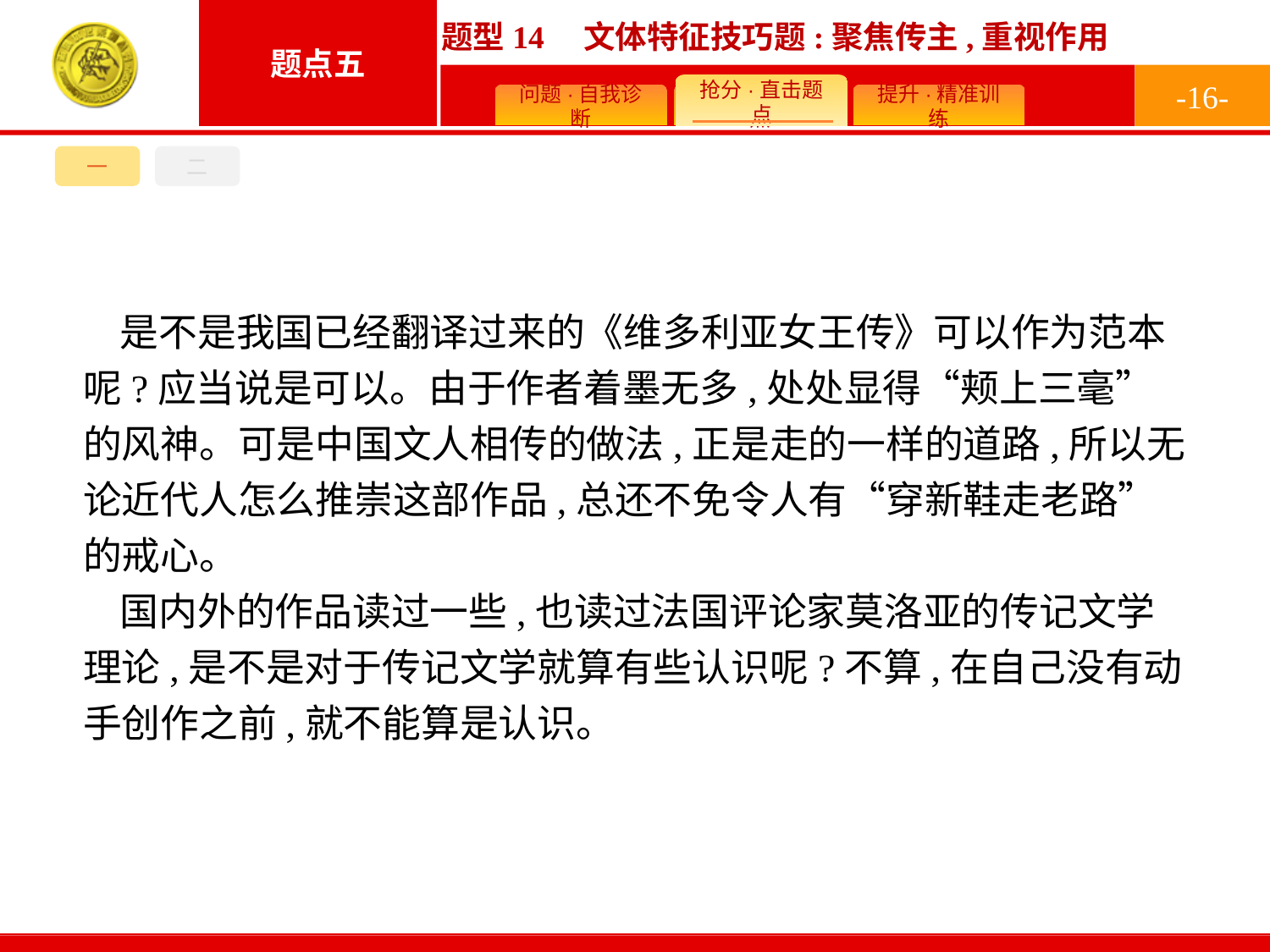

-16-
一
二
是不是我国已经翻译过来的《维多利亚女王传》可以作为范本呢?应当说是可以。由于作者着墨无多,处处显得“颊上三毫”的风神。可是中国文人相传的做法,正是走的一样的道路,所以无论近代人怎么推崇这部作品,总还不免令人有“穿新鞋走老路”的戒心。
国内外的作品读过一些,也读过法国评论家莫洛亚的传记文学理论,是不是对于传记文学就算有些认识呢?不算,在自己没有动手创作之前,就不能算是认识。